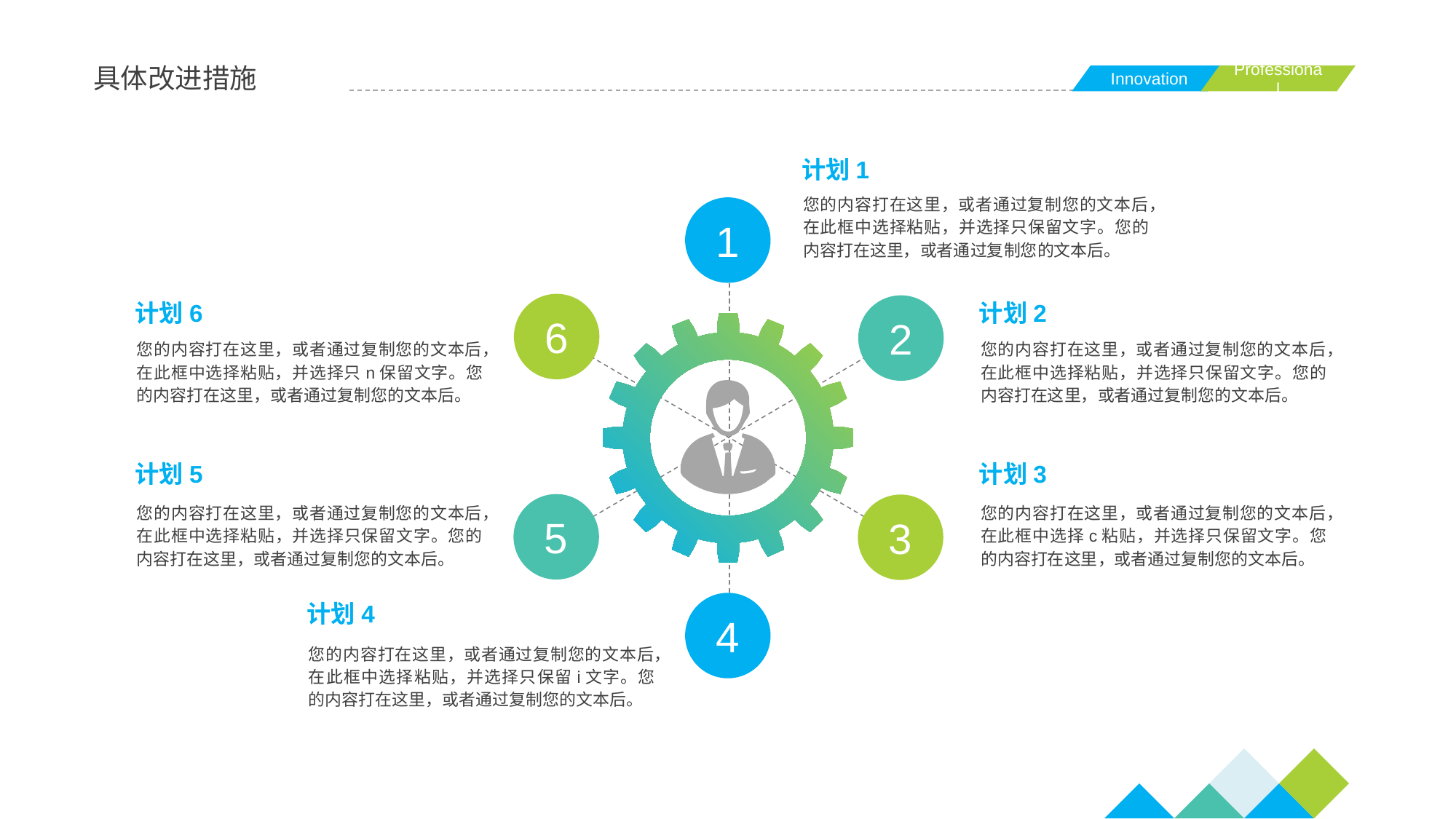

具体改进措施
计划1
您的内容打在这里，或者通过复制您的文本后，在此框中选择粘贴，并选择只保留文字。您的内容打在这里，或者通过复制您的文本后。
1
6
2
5
3
4
计划6
计划2

您的内容打在这里，或者通过复制您的文本后，在此框中选择粘贴，并选择只n保留文字。您的内容打在这里，或者通过复制您的文本后。
您的内容打在这里，或者通过复制您的文本后，在此框中选择粘贴，并选择只保留文字。您的内容打在这里，或者通过复制您的文本后。

计划5
计划3
您的内容打在这里，或者通过复制您的文本后，在此框中选择粘贴，并选择只保留文字。您的内容打在这里，或者通过复制您的文本后。
您的内容打在这里，或者通过复制您的文本后，在此框中选择c粘贴，并选择只保留文字。您的内容打在这里，或者通过复制您的文本后。
计划4
您的内容打在这里，或者通过复制您的文本后，在此框中选择粘贴，并选择只保留i文字。您的内容打在这里，或者通过复制您的文本后。